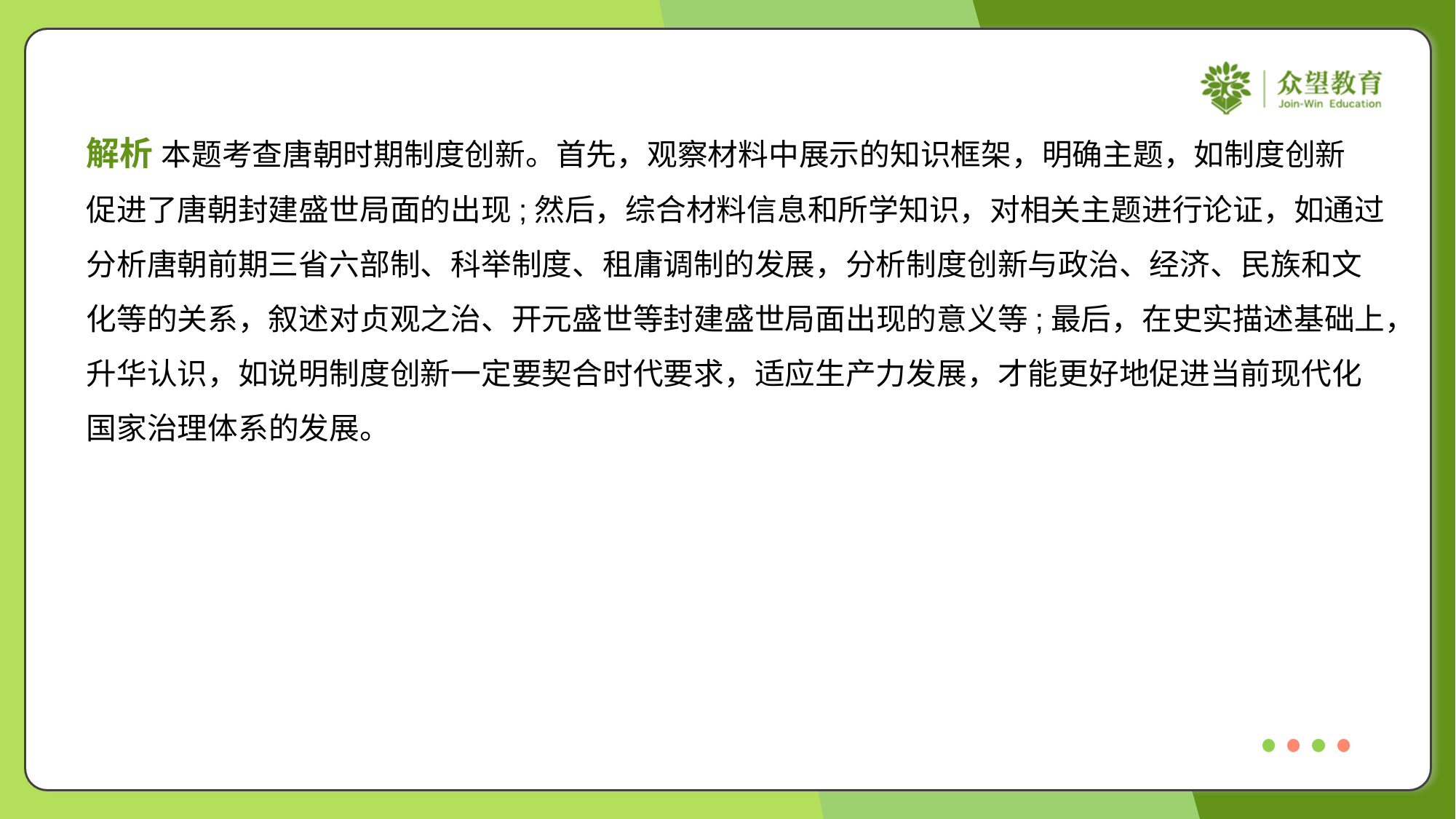

解析 本题考查唐朝时期制度创新。首先，观察材料中展示的知识框架，明确主题，如制度创新
促进了唐朝封建盛世局面的出现;然后，综合材料信息和所学知识，对相关主题进行论证，如通过
分析唐朝前期三省六部制、科举制度、租庸调制的发展，分析制度创新与政治、经济、民族和文
化等的关系，叙述对贞观之治、开元盛世等封建盛世局面出现的意义等;最后，在史实描述基础上，
升华认识，如说明制度创新一定要契合时代要求，适应生产力发展，才能更好地促进当前现代化
国家治理体系的发展。